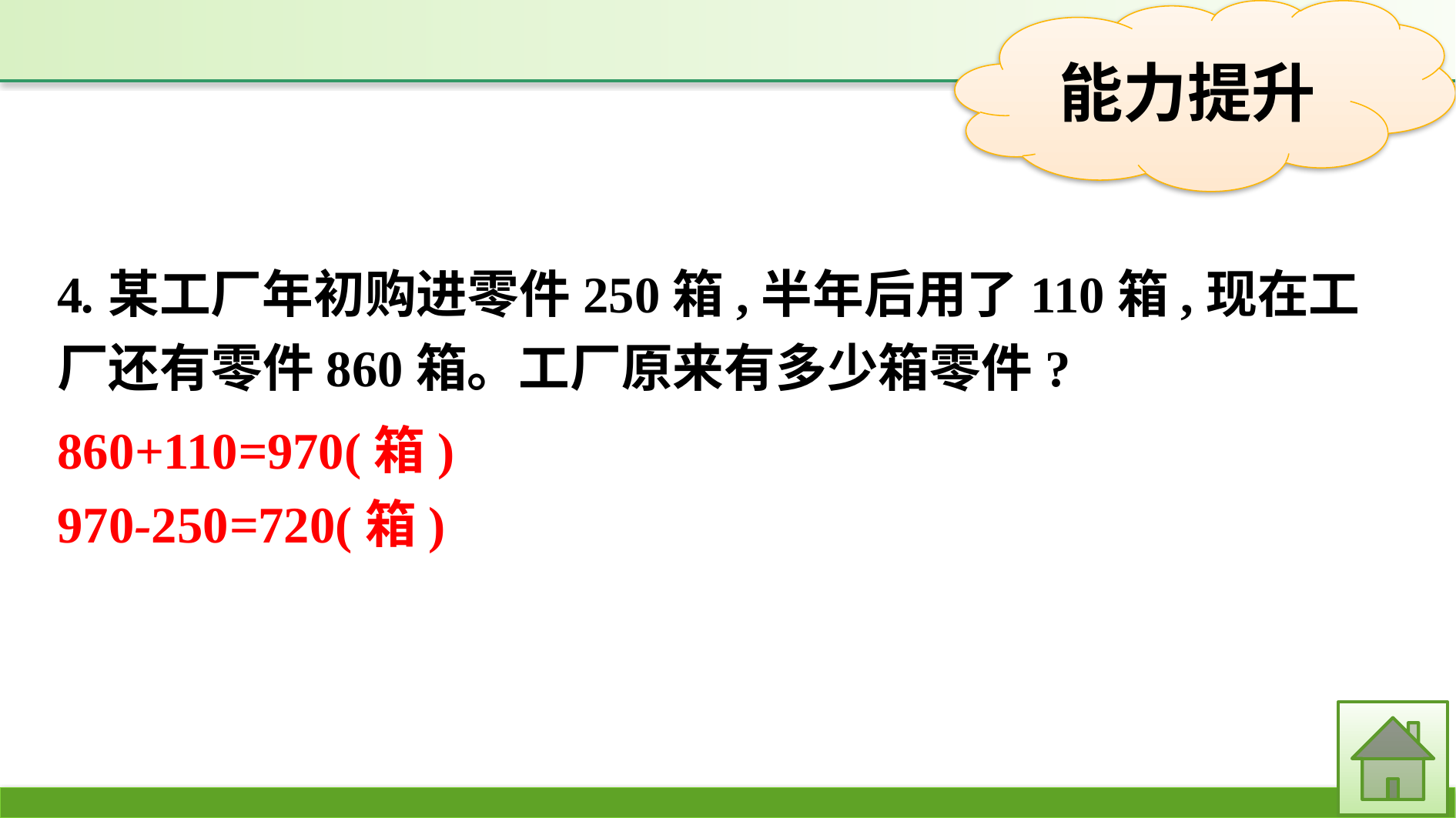

4.某工厂年初购进零件250箱,半年后用了110箱,现在工厂还有零件860箱。工厂原来有多少箱零件?
860+110=970(箱)
970-250=720(箱)